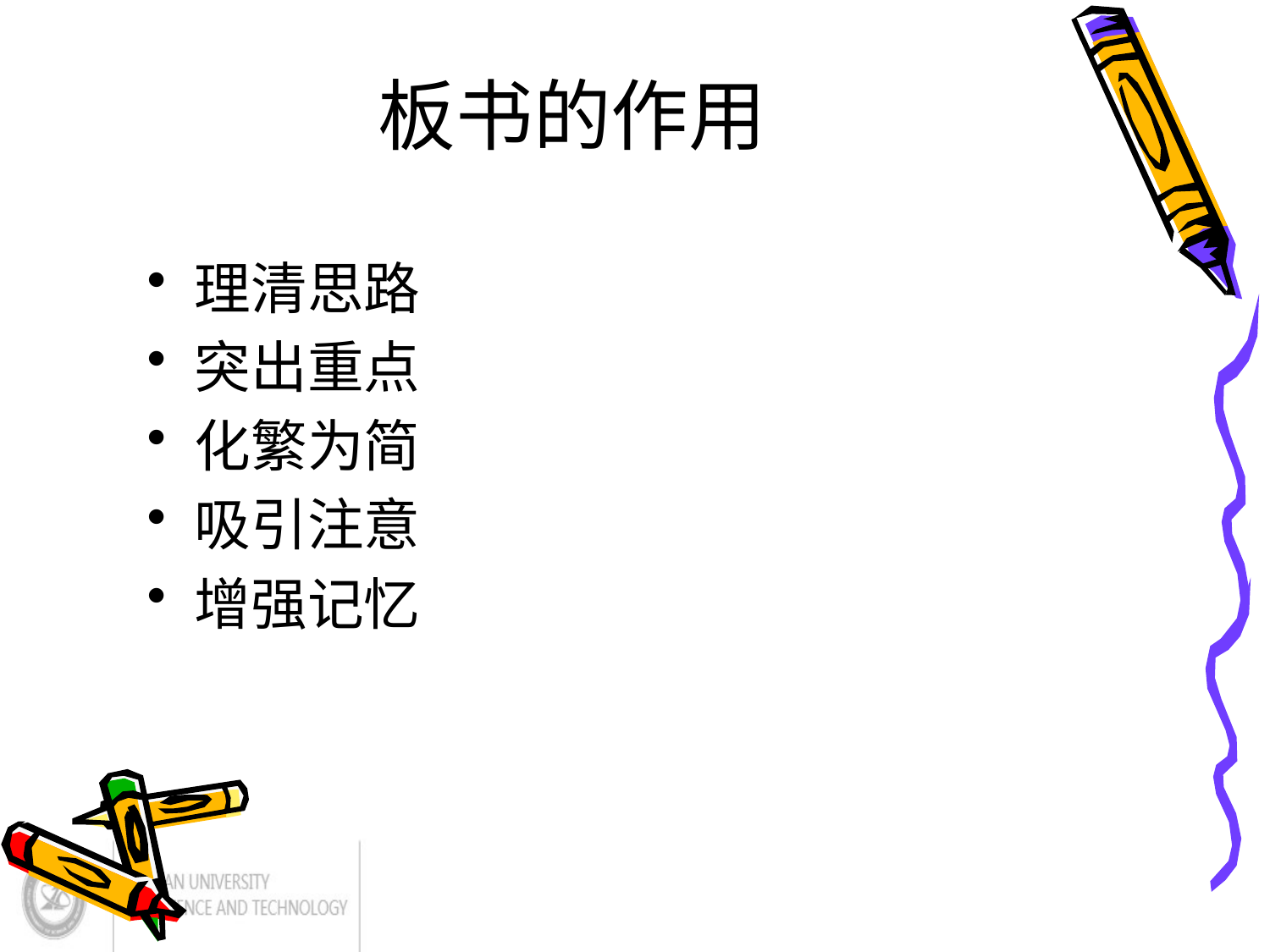

# 板书的作用
理清思路
突出重点
化繁为简
吸引注意
增强记忆